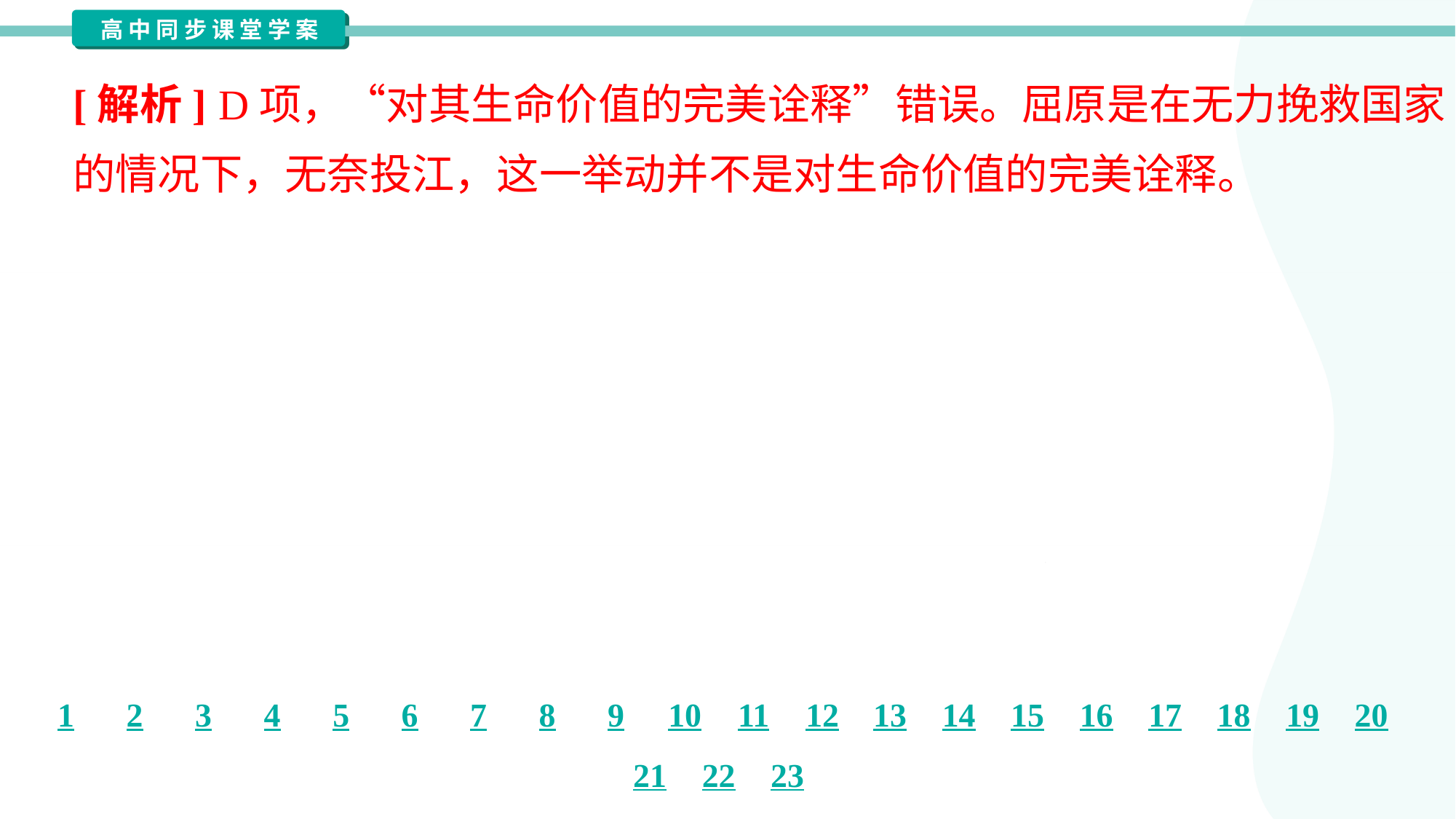

[解析] D项，“对其生命价值的完美诠释”错误。屈原是在无力挽救国家
的情况下，无奈投江，这一举动并不是对生命价值的完美诠释。